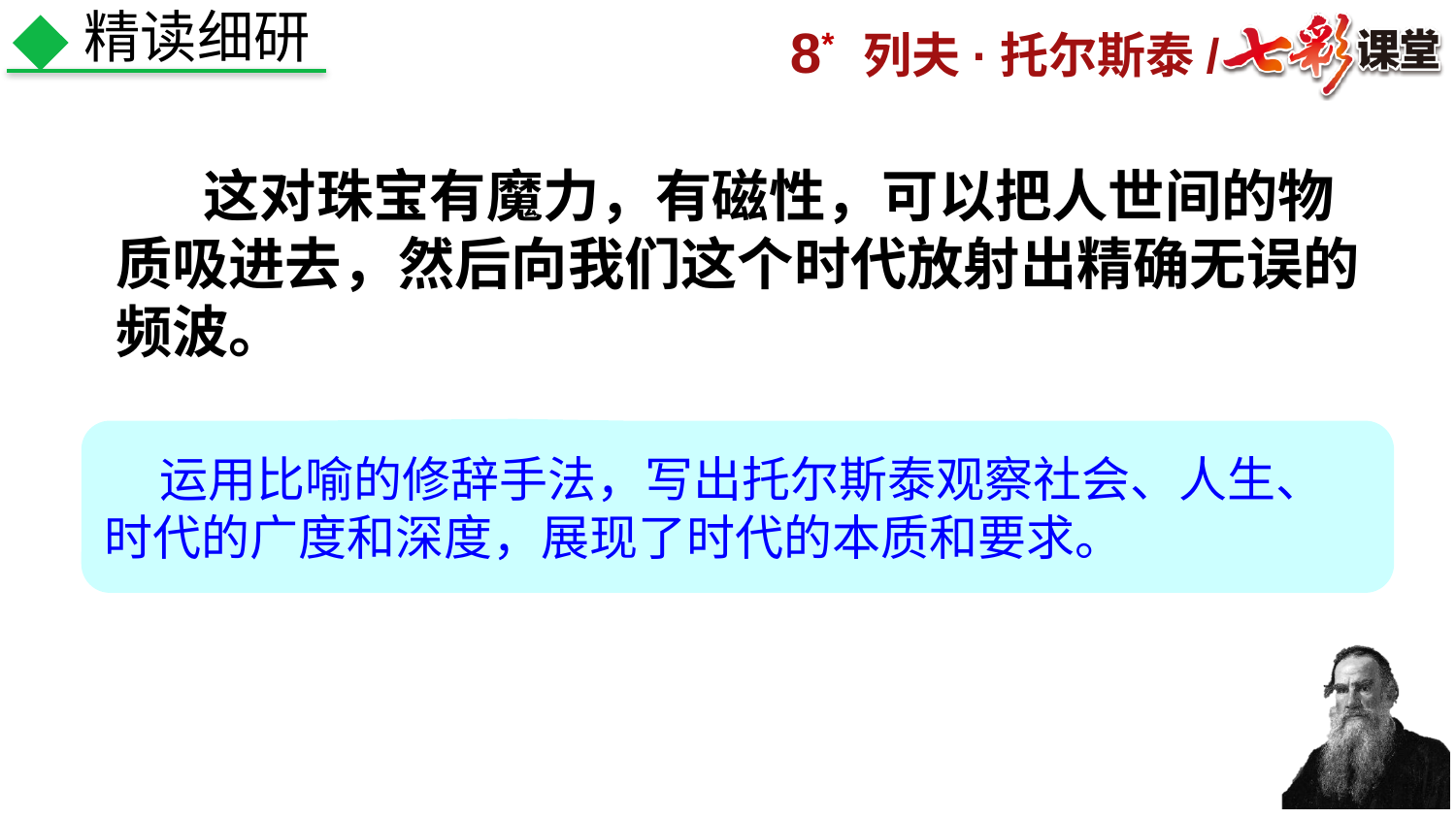

精读细研

  这对珠宝有魔力，有磁性，可以把人世间的物质吸进去，然后向我们这个时代放射出精确无误的频波。
    运用比喻的修辞手法，写出托尔斯泰观察社会、人生、时代的广度和深度，展现了时代的本质和要求。